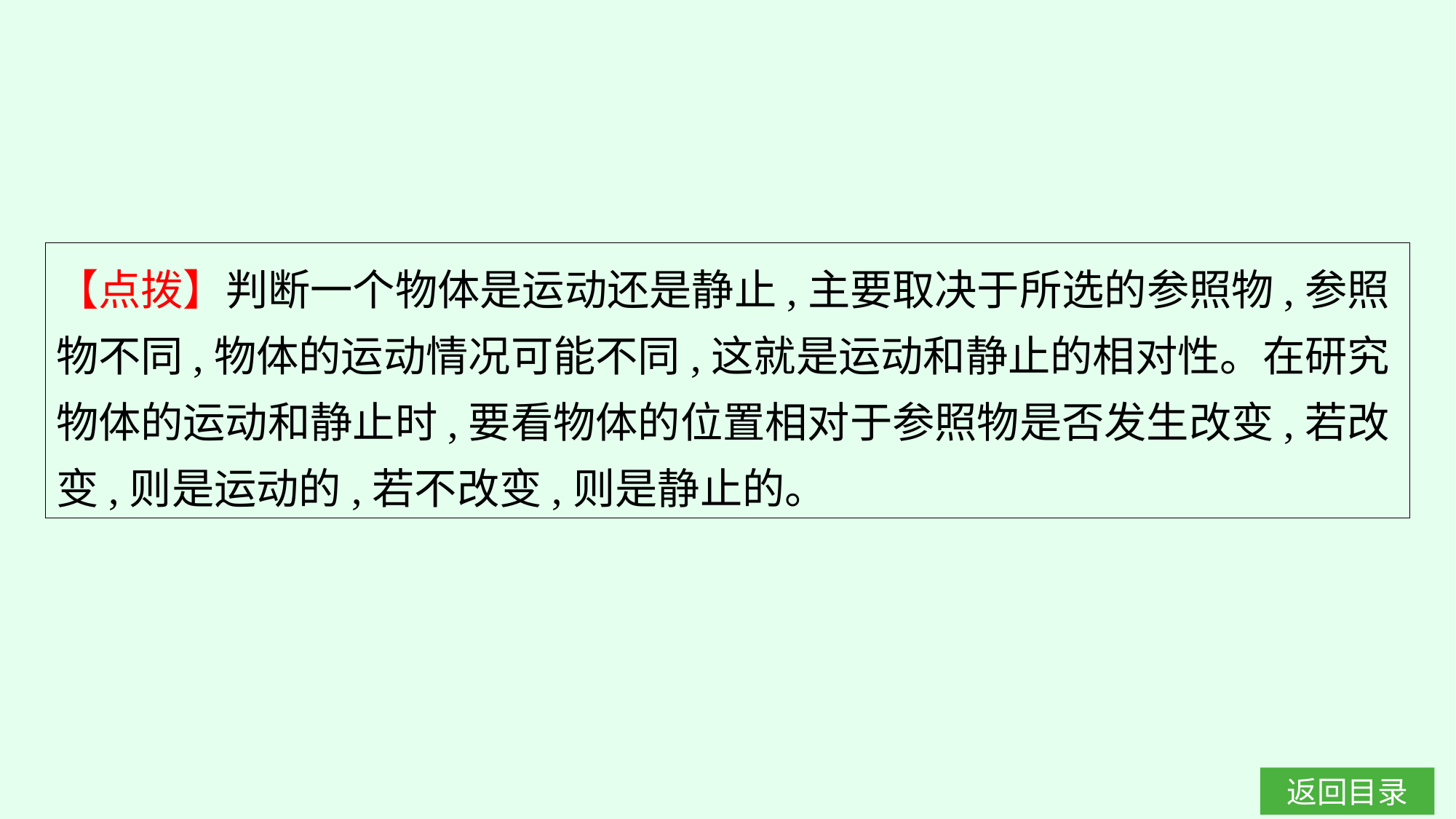

【点拨】判断一个物体是运动还是静止,主要取决于所选的参照物,参照物不同,物体的运动情况可能不同,这就是运动和静止的相对性。在研究物体的运动和静止时,要看物体的位置相对于参照物是否发生改变,若改变,则是运动的,若不改变,则是静止的。